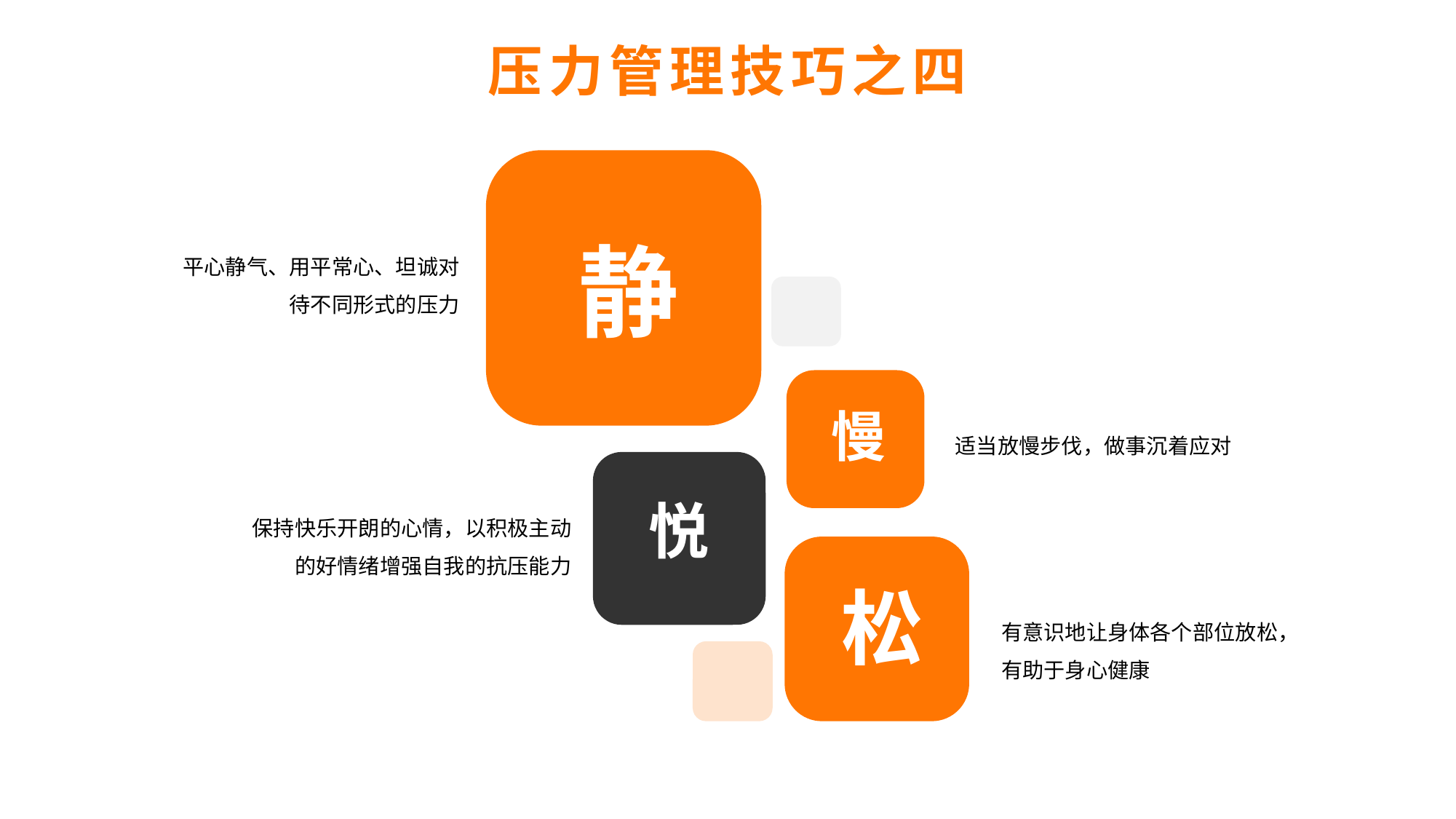

压力管理技巧之四

静

慢

悦
松

平心静气、用平常心、坦诚对待不同形式的压力
适当放慢步伐，做事沉着应对
保持快乐开朗的心情，以积极主动的好情绪增强自我的抗压能力
有意识地让身体各个部位放松，有助于身心健康